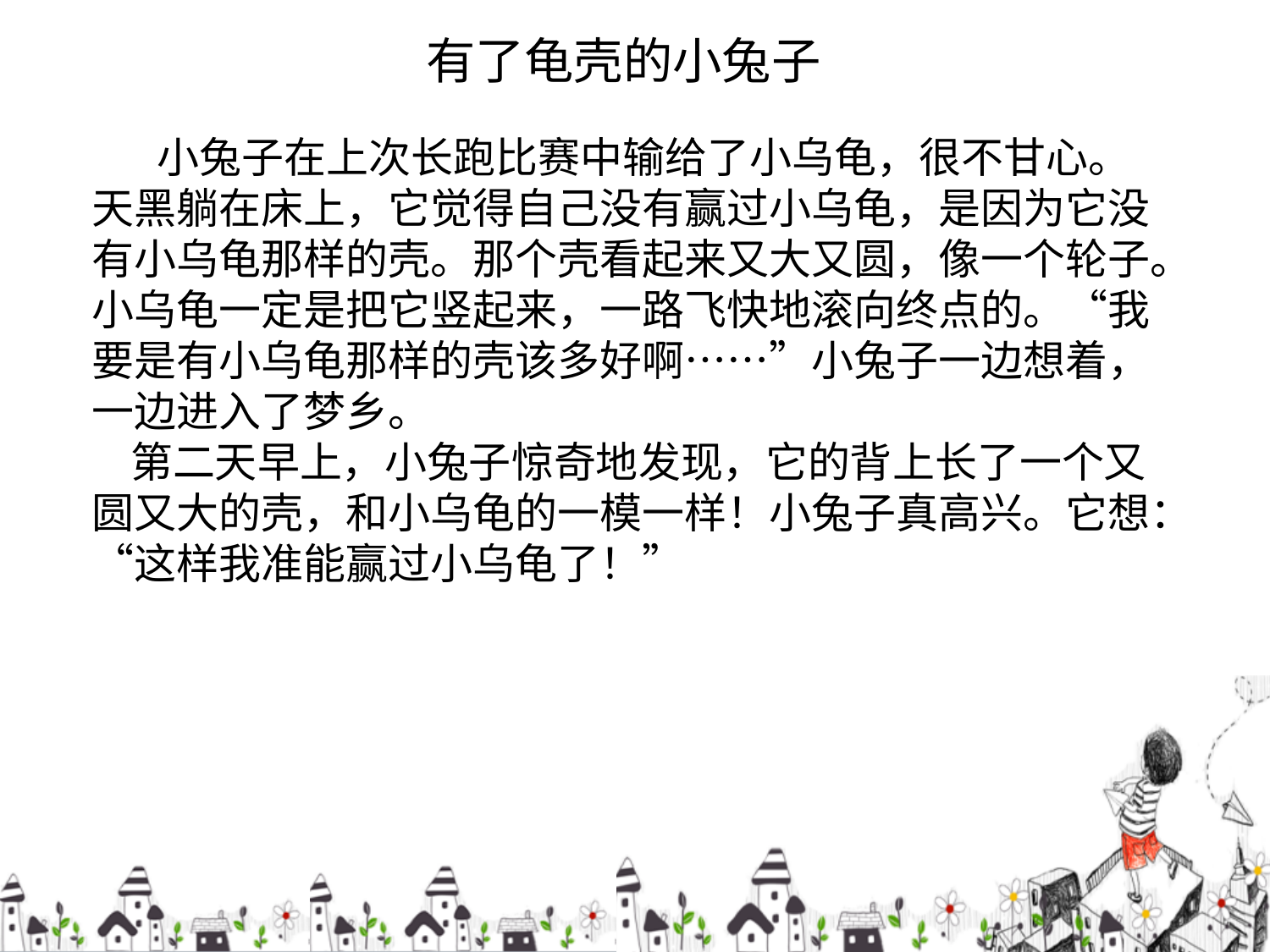

有了龟壳的小兔子

       小兔子在上次长跑比赛中输给了小乌龟，很不甘心。天黑躺在床上，它觉得自己没有赢过小乌龟，是因为它没有小乌龟那样的壳。那个壳看起来又大又圆，像一个轮子。小乌龟一定是把它竖起来，一路飞快地滚向终点的。“我要是有小乌龟那样的壳该多好啊……”小兔子一边想着，一边进入了梦乡。
   第二天早上，小兔子惊奇地发现，它的背上长了一个又圆又大的壳，和小乌龟的一模一样！小兔子真高兴。它想：“这样我准能赢过小乌龟了！”